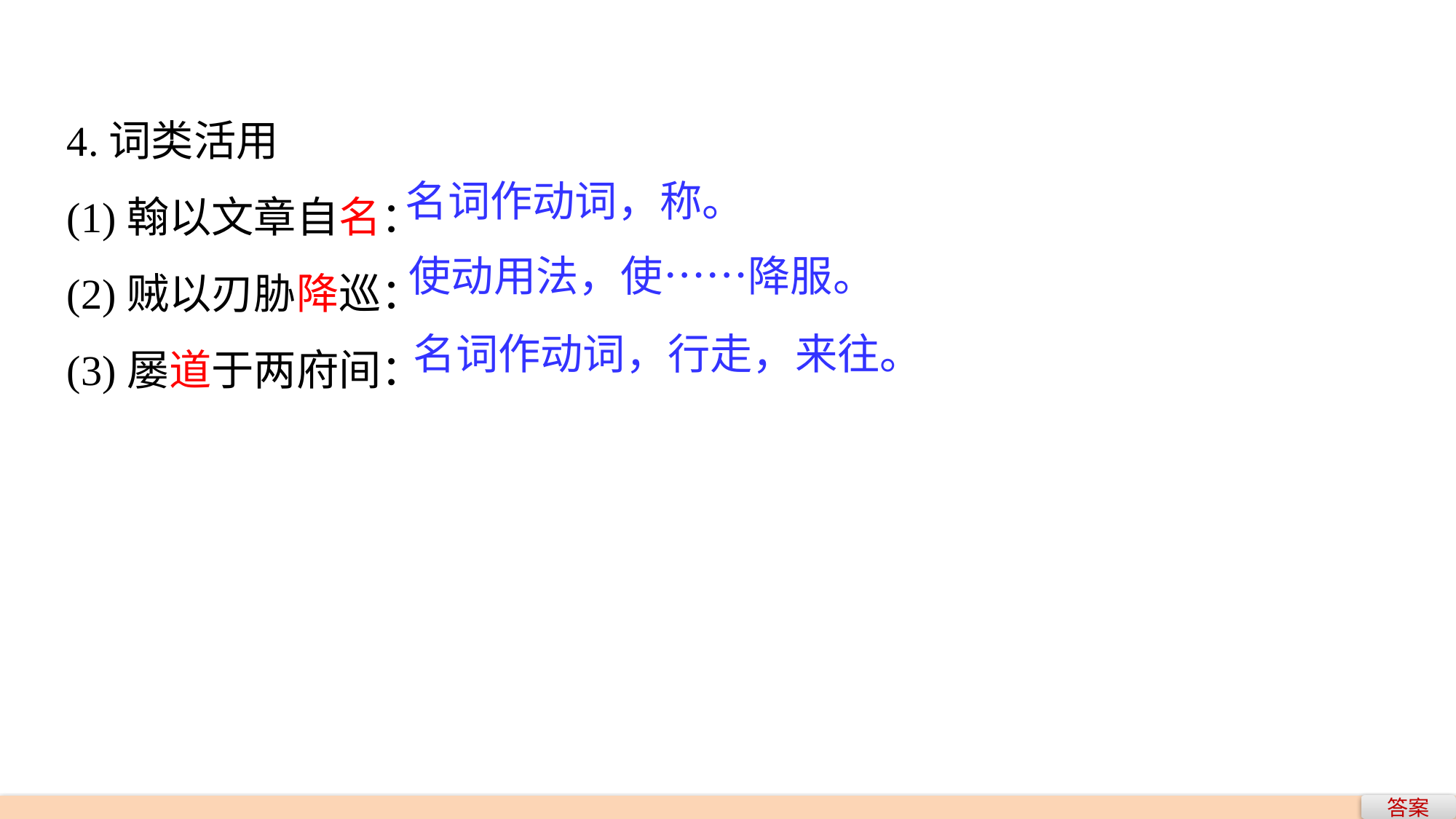

4.词类活用
(1)翰以文章自名：
(2)贼以刃胁降巡：
(3)屡道于两府间：
名词作动词，称。
使动用法，使……降服。
名词作动词，行走，来往。
答案